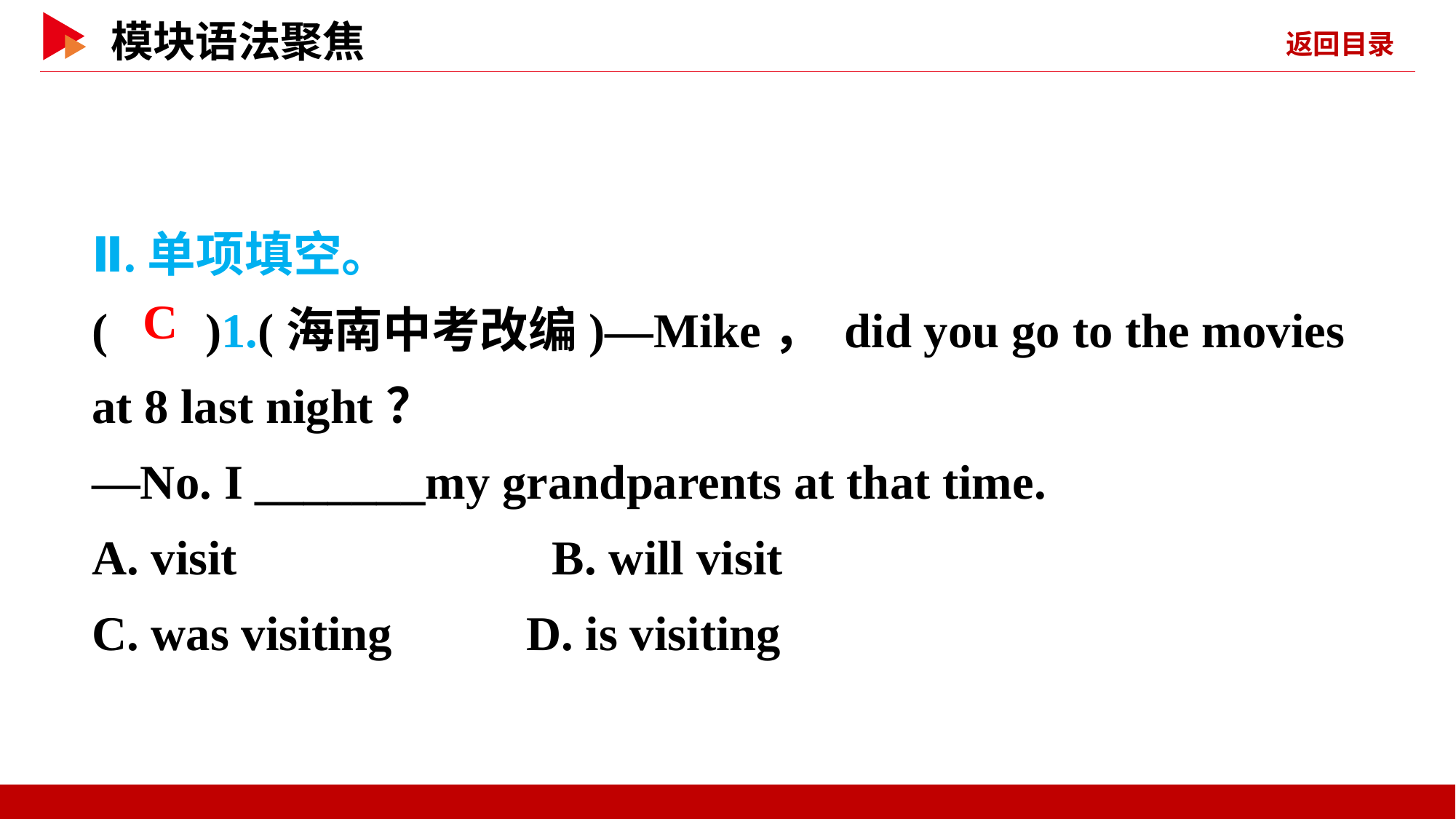

Ⅱ.单项填空。
(        )1.(海南中考改编)—Mike， did you go to the movies at 8 last night？
—No. I _______my grandparents at that time.
A. visit　　　　　　B. will visit
C. was visiting           D. is visiting
   C